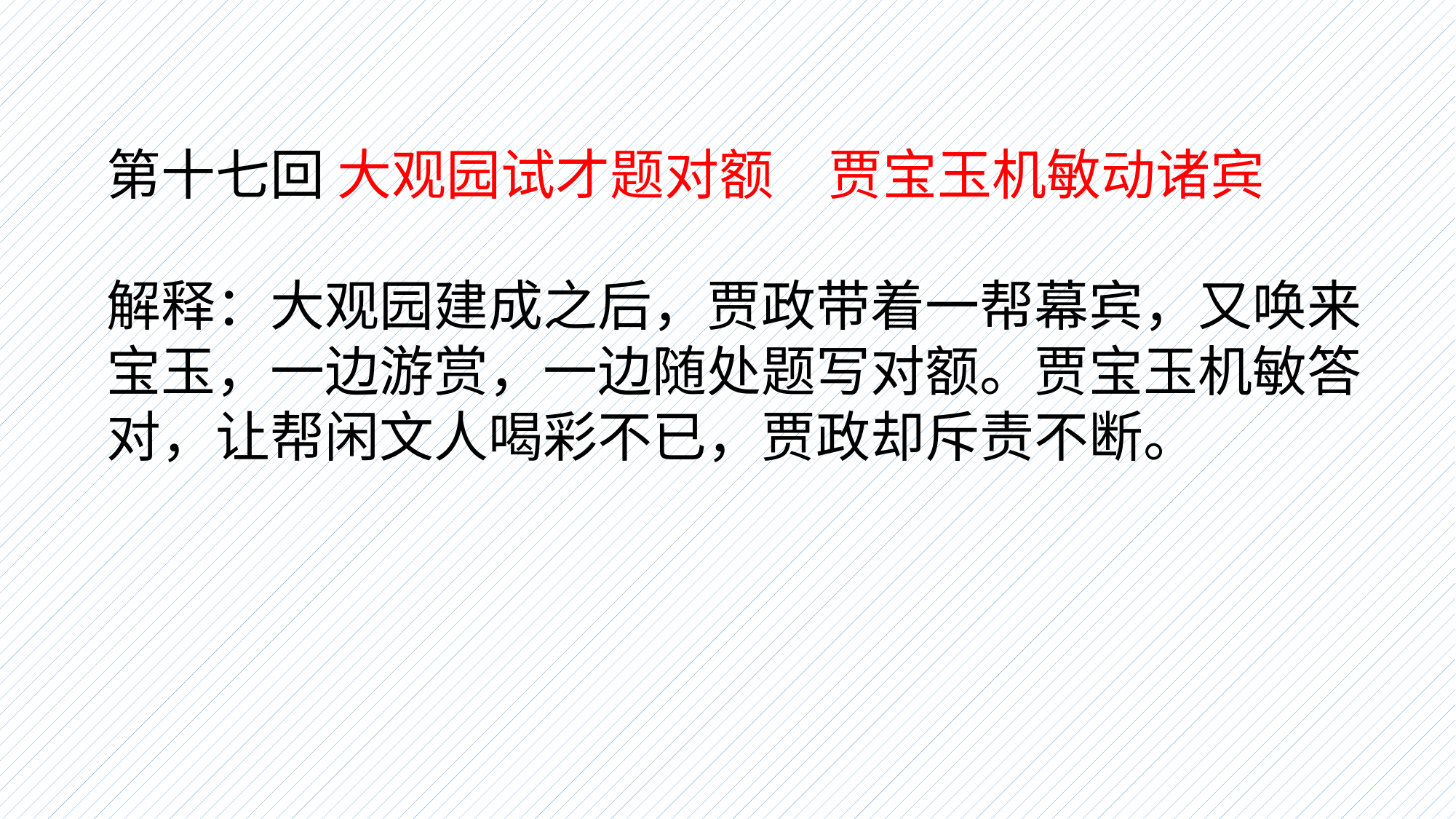

第十七回 大观园试才题对额　贾宝玉机敏动诸宾

解释：大观园建成之后，贾政带着一帮幕宾，又唤来宝玉，一边游赏，一边随处题写对额。贾宝玉机敏答对，让帮闲文人喝彩不已，贾政却斥责不断。